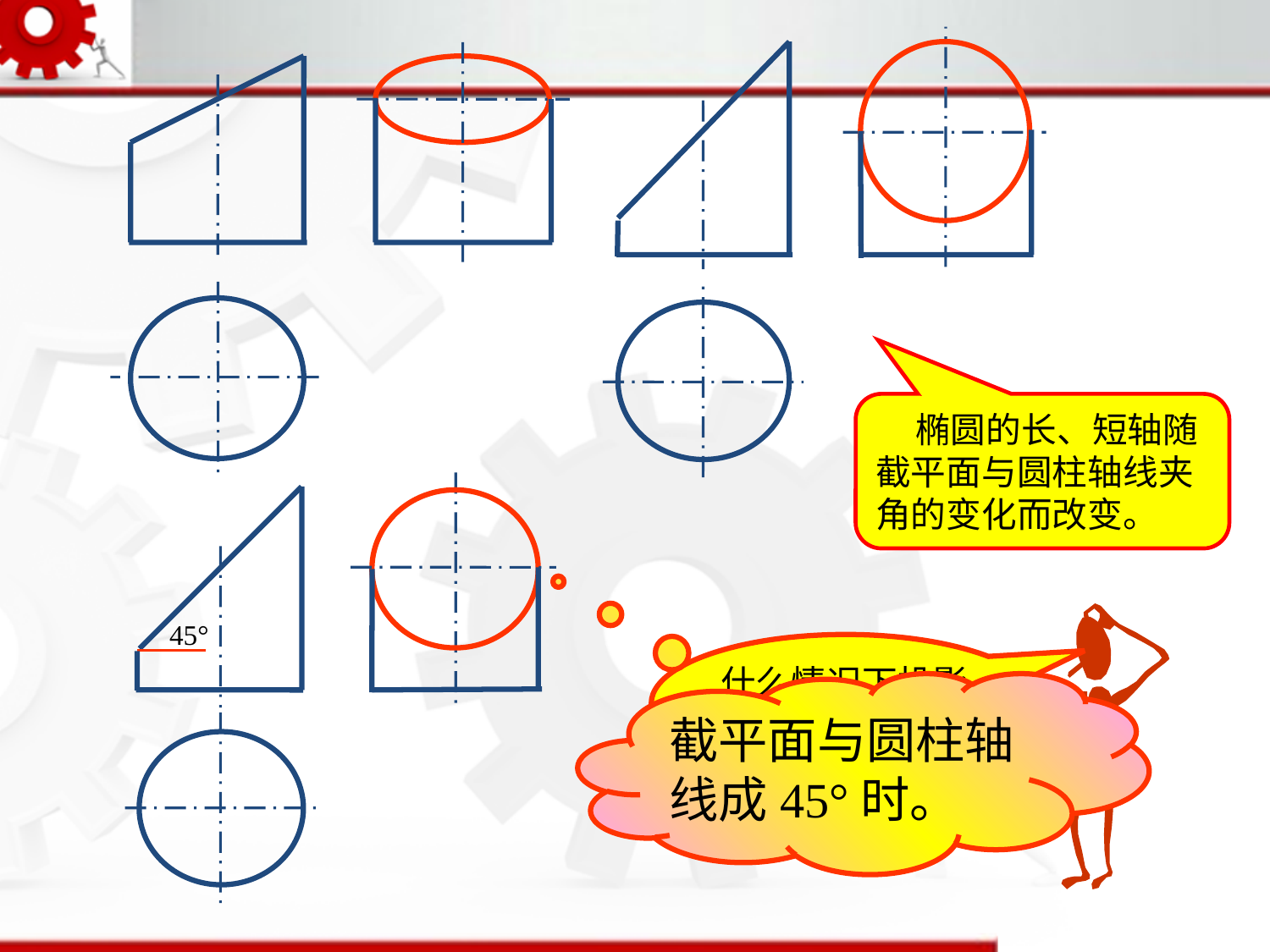

椭圆的长、短轴随截平面与圆柱轴线夹角的变化而改变。

45°

什么情况下投影为圆呢？
截平面与圆柱轴线成45°时。